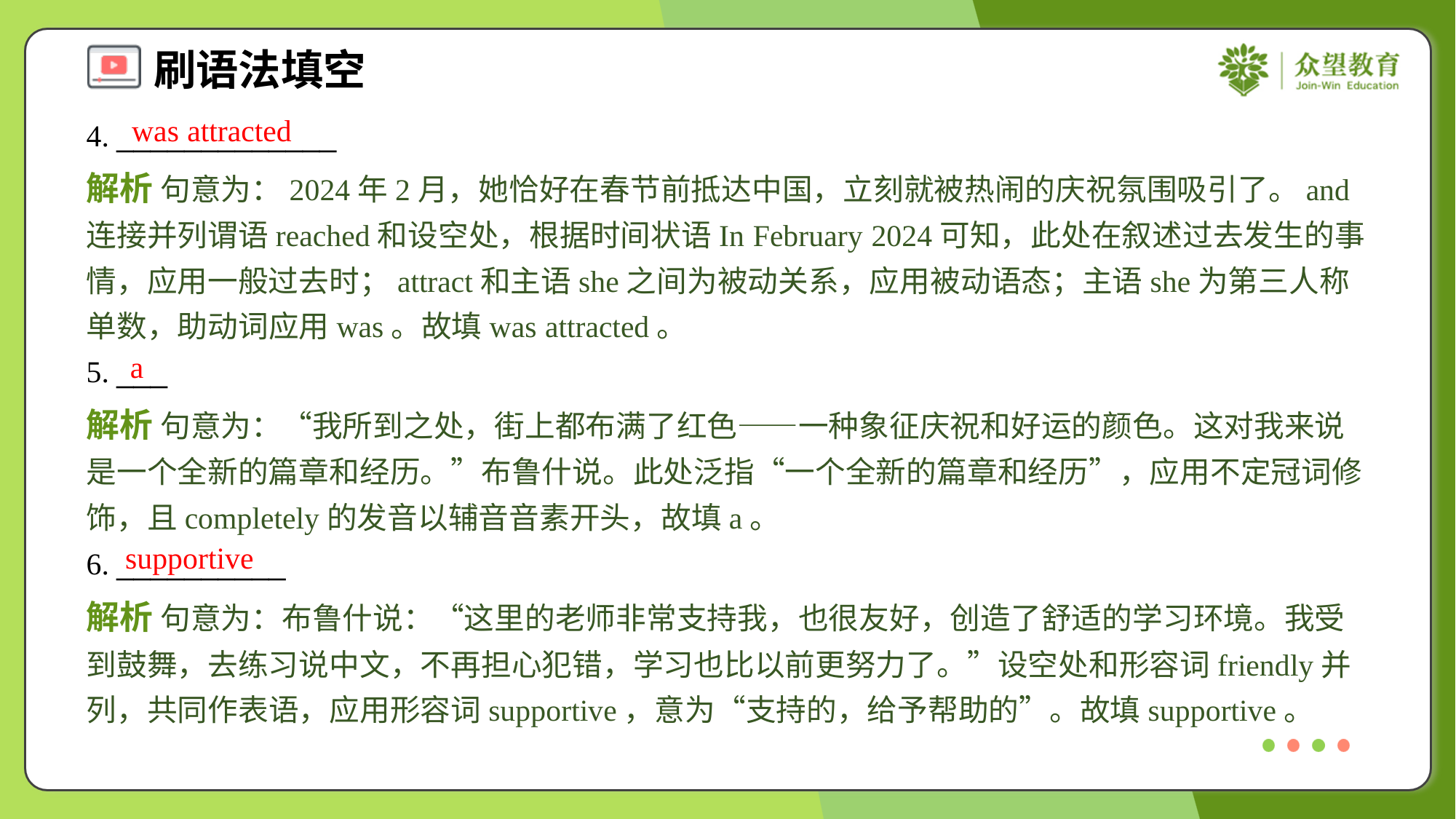

was attracted
4. _____________
解析 句意为：2024年2月，她恰好在春节前抵达中国，立刻就被热闹的庆祝氛围吸引了。and连接并列谓语reached和设空处，根据时间状语In February 2024可知，此处在叙述过去发生的事情，应用一般过去时；attract和主语she之间为被动关系，应用被动语态；主语she为第三人称单数，助动词应用was。故填was attracted。
a
5. ___
解析 句意为：“我所到之处，街上都布满了红色——一种象征庆祝和好运的颜色。这对我来说是一个全新的篇章和经历。”布鲁什说。此处泛指“一个全新的篇章和经历”，应用不定冠词修饰，且completely的发音以辅音音素开头，故填a。
supportive
6. __________
解析 句意为：布鲁什说：“这里的老师非常支持我，也很友好，创造了舒适的学习环境。我受到鼓舞，去练习说中文，不再担心犯错，学习也比以前更努力了。”设空处和形容词friendly并列，共同作表语，应用形容词supportive，意为“支持的，给予帮助的”。故填supportive。